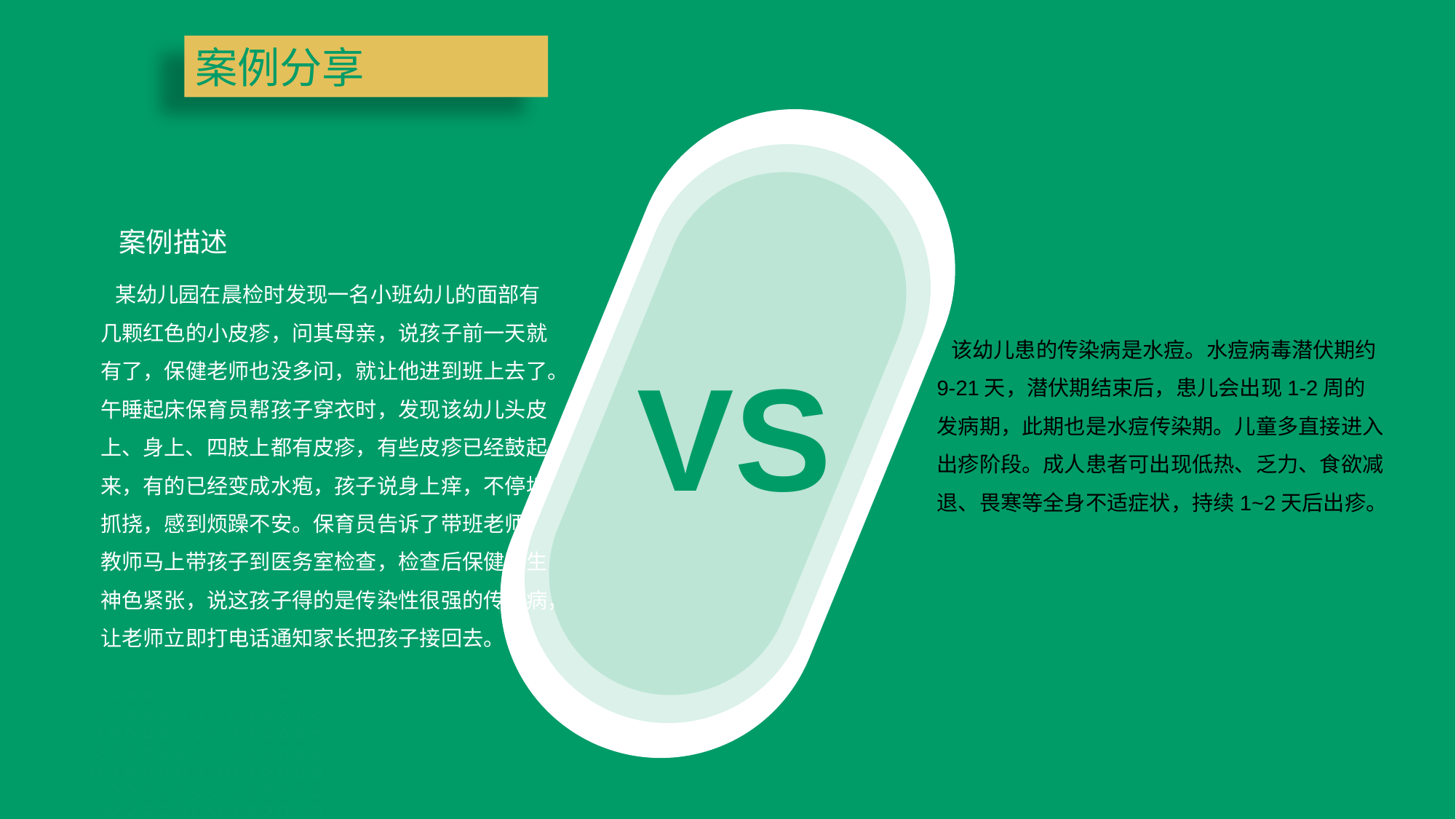

案例分享

案例描述
案例分析
  某幼儿园在晨检时发现一名小班幼儿的面部有几颗红色的小皮疹，问其母亲，说孩子前一天就有了，保健老师也没多问，就让他进到班上去了。午睡起床保育员帮孩子穿衣时，发现该幼儿头皮上、身上、四肢上都有皮疹，有些皮疹已经鼓起来，有的已经变成水疱，孩子说身上痒，不停地抓挠，感到烦躁不安。保育员告诉了带班老师，教师马上带孩子到医务室检查，检查后保健医生神色紧张，说这孩子得的是传染性很强的传染病，让老师立即打电话通知家长把孩子接回去。

  该幼儿患的传染病是水痘。水痘病毒潜伏期约9-21天，潜伏期结束后，患儿会出现1-2周的发病期，此期也是水痘传染期。儿童多直接进入出疹阶段。成人患者可出现低热、乏力、食欲减退、畏寒等全身不适症状，持续1~2天后出疹。
VS